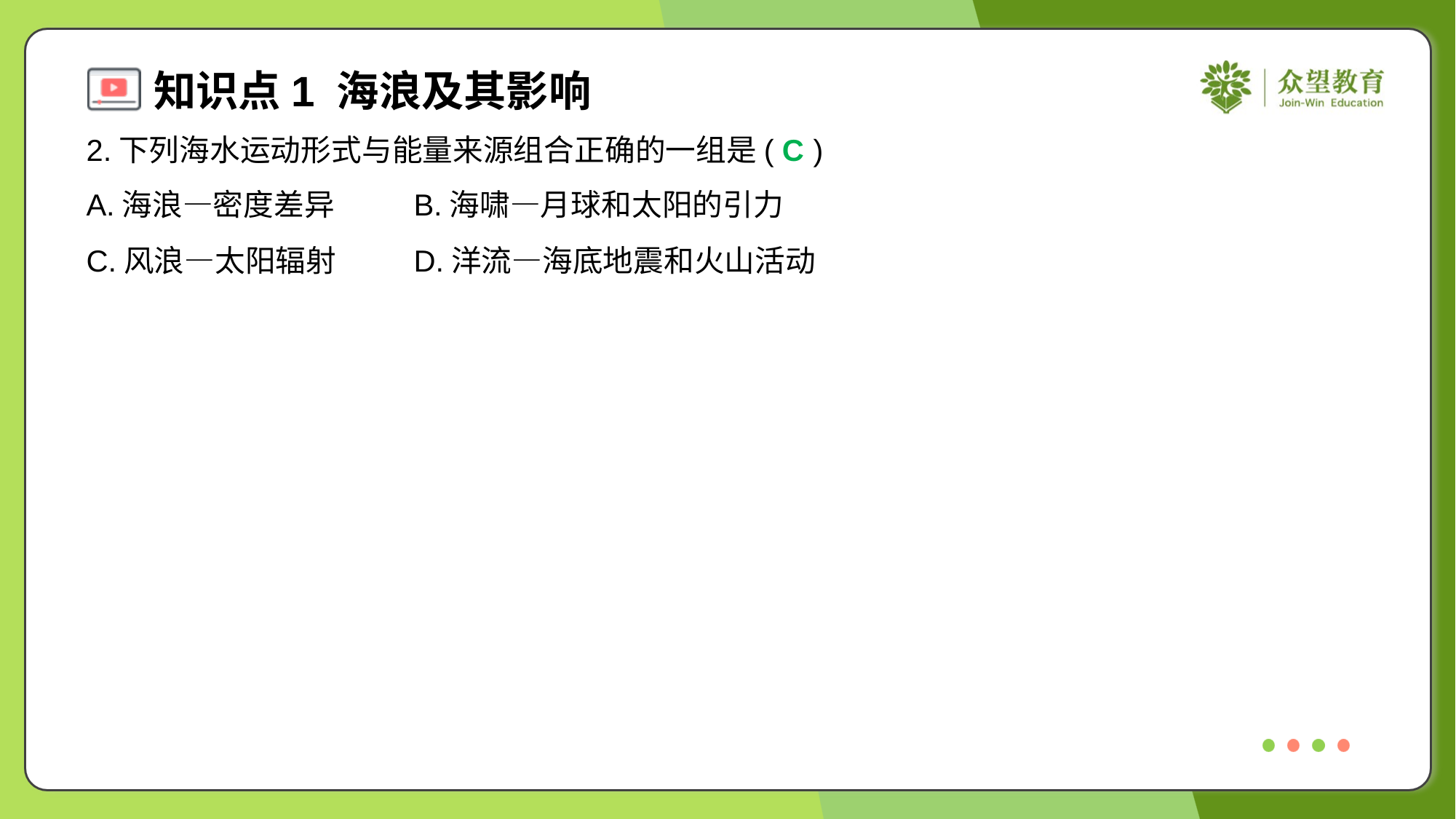

2.下列海水运动形式与能量来源组合正确的一组是(     )
C
A.海浪—密度差异	B.海啸—月球和太阳的引力
C.风浪—太阳辐射	D.洋流—海底地震和火山活动